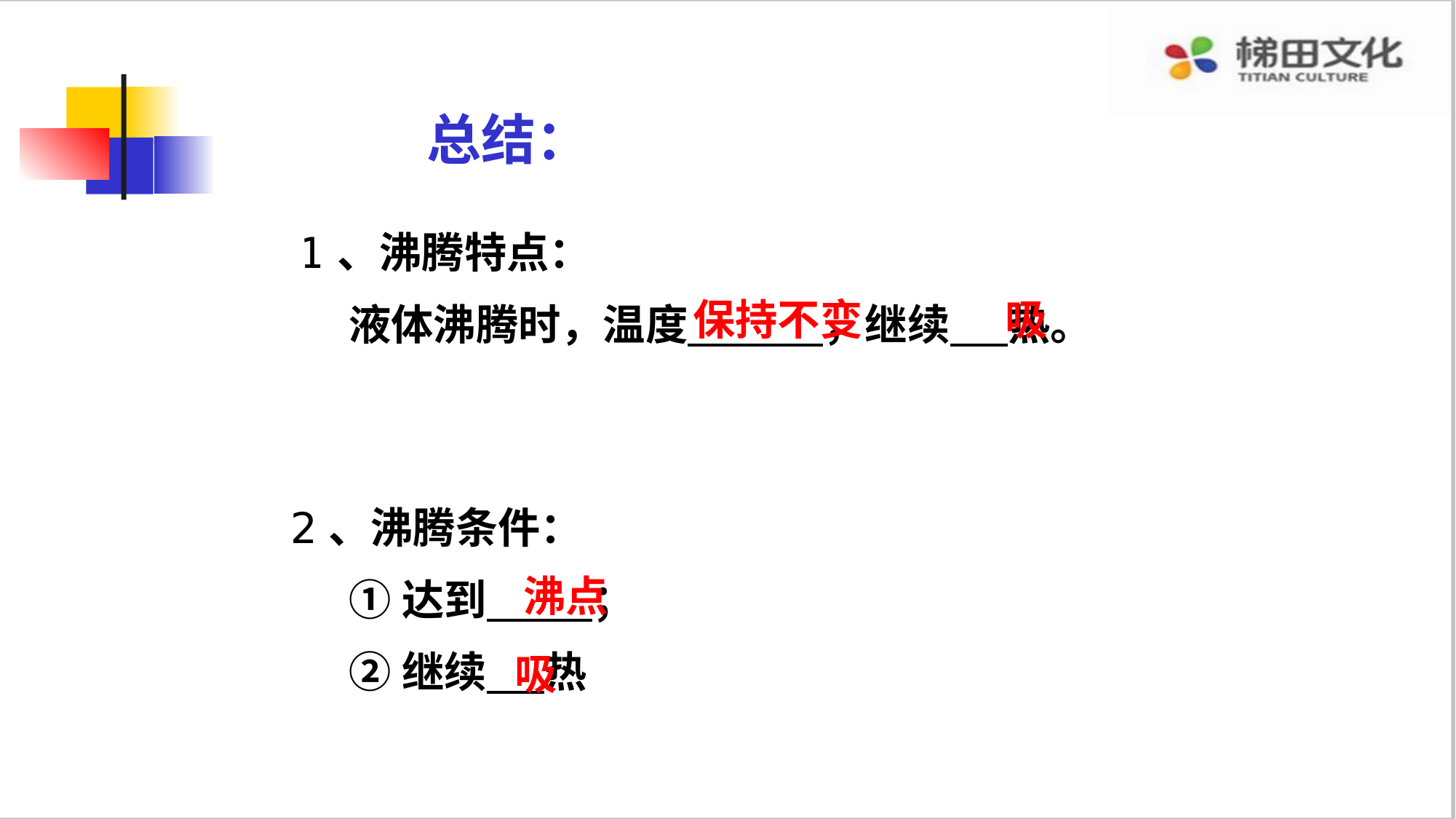

总结：
1、沸腾特点：
    液体沸腾时，温度              ，继续      热。
保持不变
吸
2、沸腾条件：
      ①达到           ；
      ②继续      热
沸点
吸